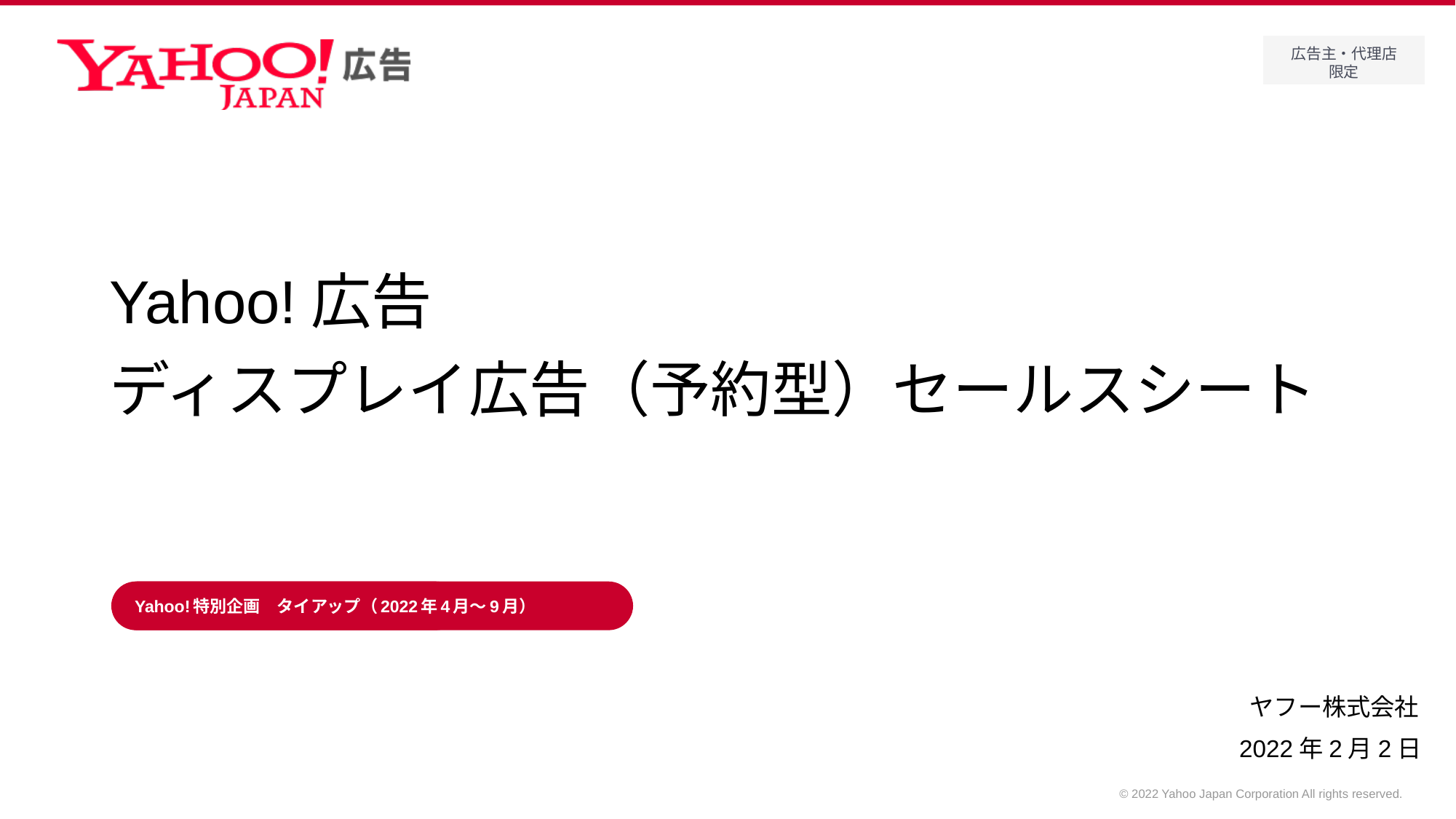

# Yahoo!広告 ディスプレイ広告（予約型）セールスシート

Yahoo!特別企画　タイアップ（2022年4月～9月）
2022年2月2日